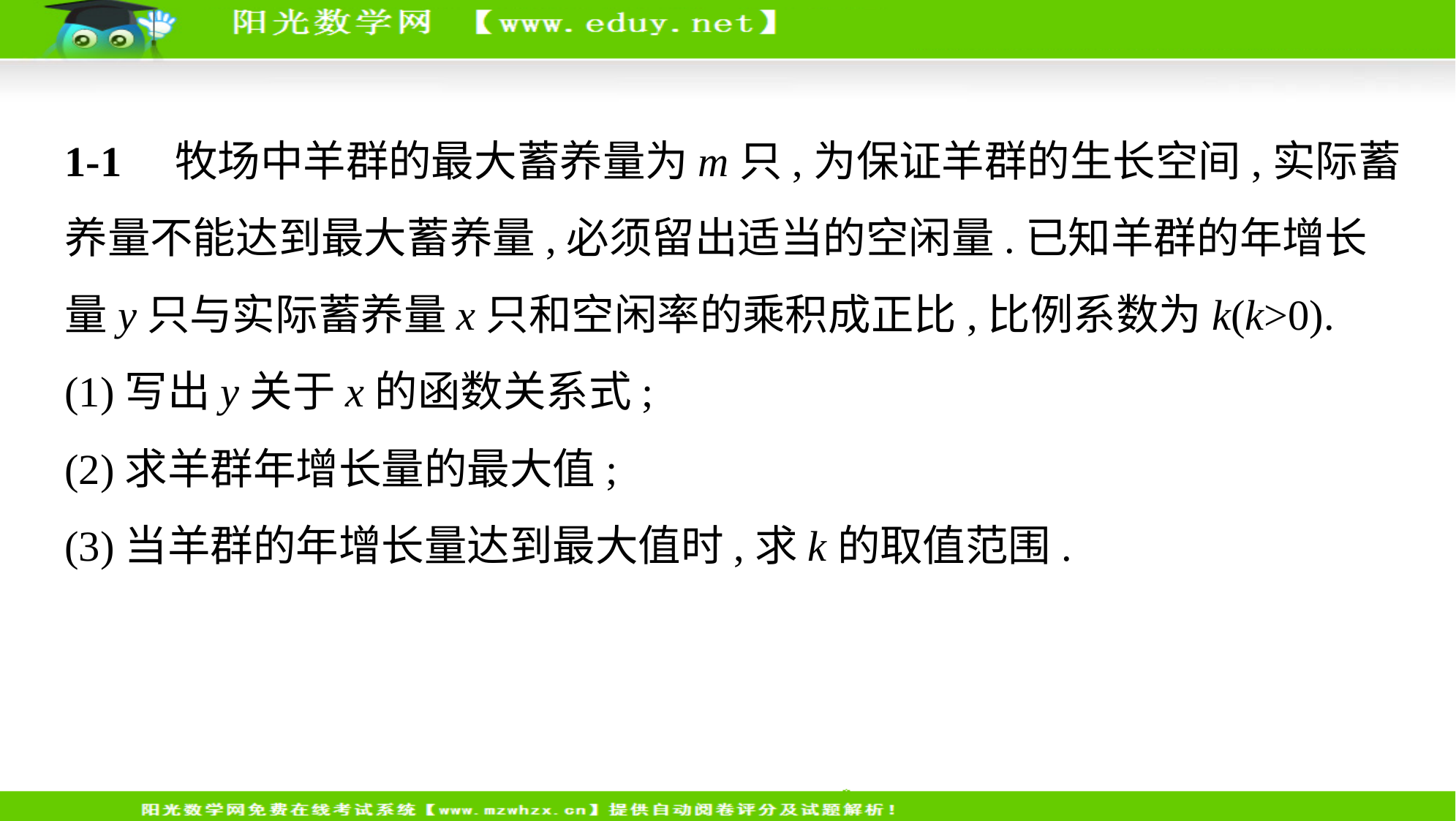

1-1　牧场中羊群的最大蓄养量为m只,为保证羊群的生长空间,实际蓄
养量不能达到最大蓄养量,必须留出适当的空闲量.已知羊群的年增长
量y只与实际蓄养量x只和空闲率的乘积成正比,比例系数为k(k>0).
(1)写出y关于x的函数关系式;
(2)求羊群年增长量的最大值;
(3)当羊群的年增长量达到最大值时,求k的取值范围.